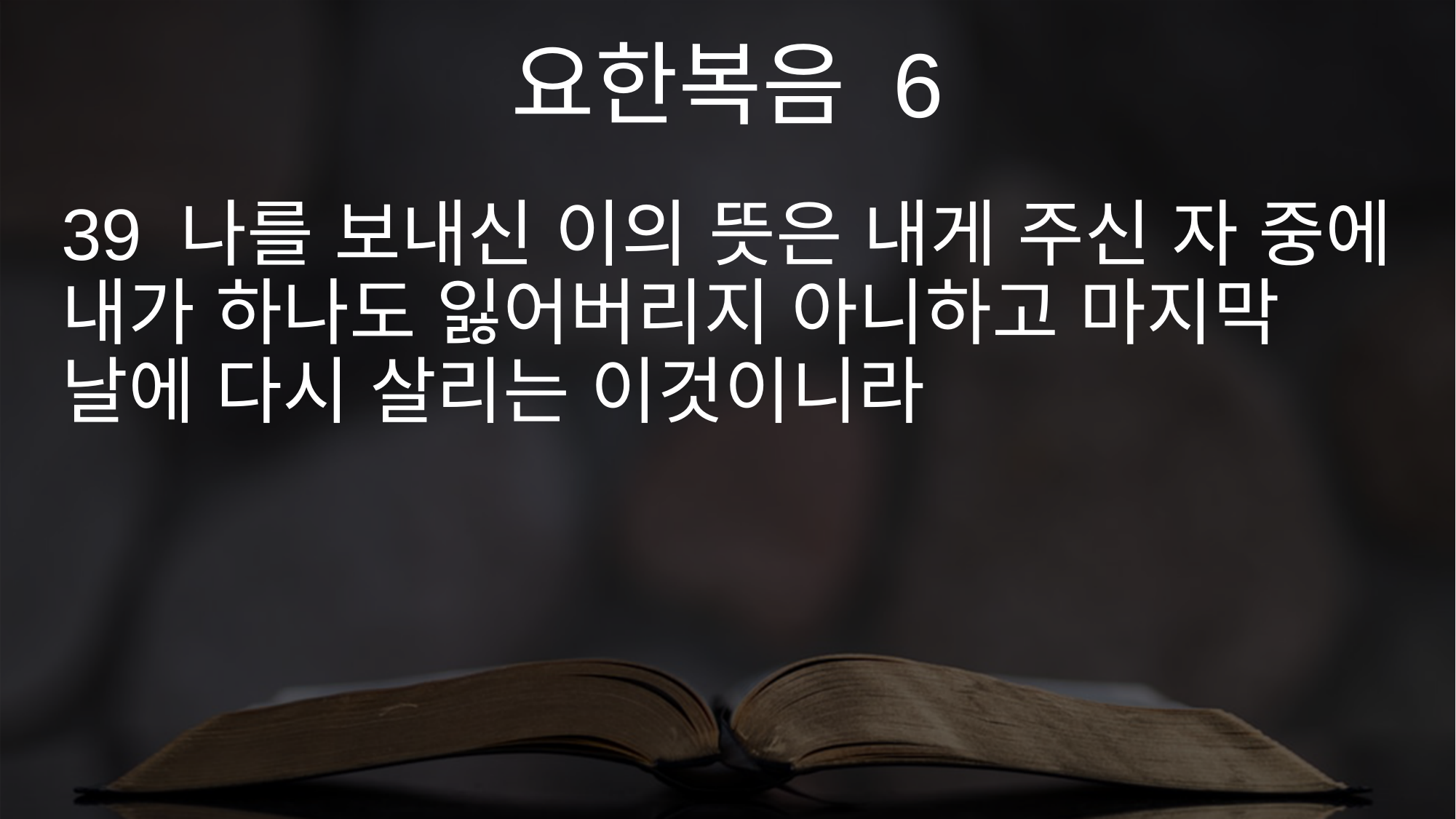

요한복음 6
39 나를 보내신 이의 뜻은 내게 주신 자 중에 내가 하나도 잃어버리지 아니하고 마지막 날에 다시 살리는 이것이니라